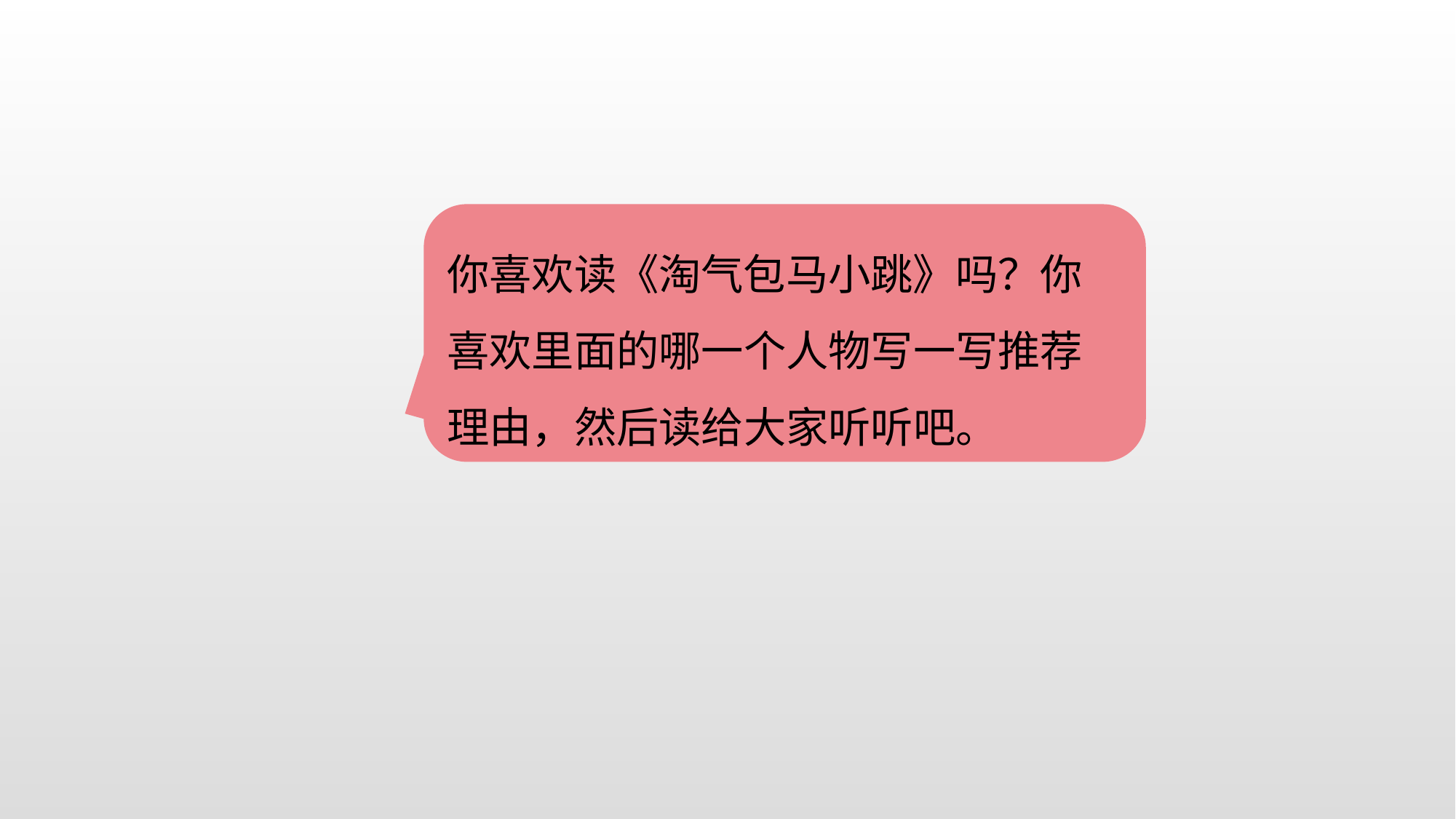

你喜欢读《淘气包马小跳》吗？你喜欢里面的哪一个人物写一写推荐理由，然后读给大家听听吧。